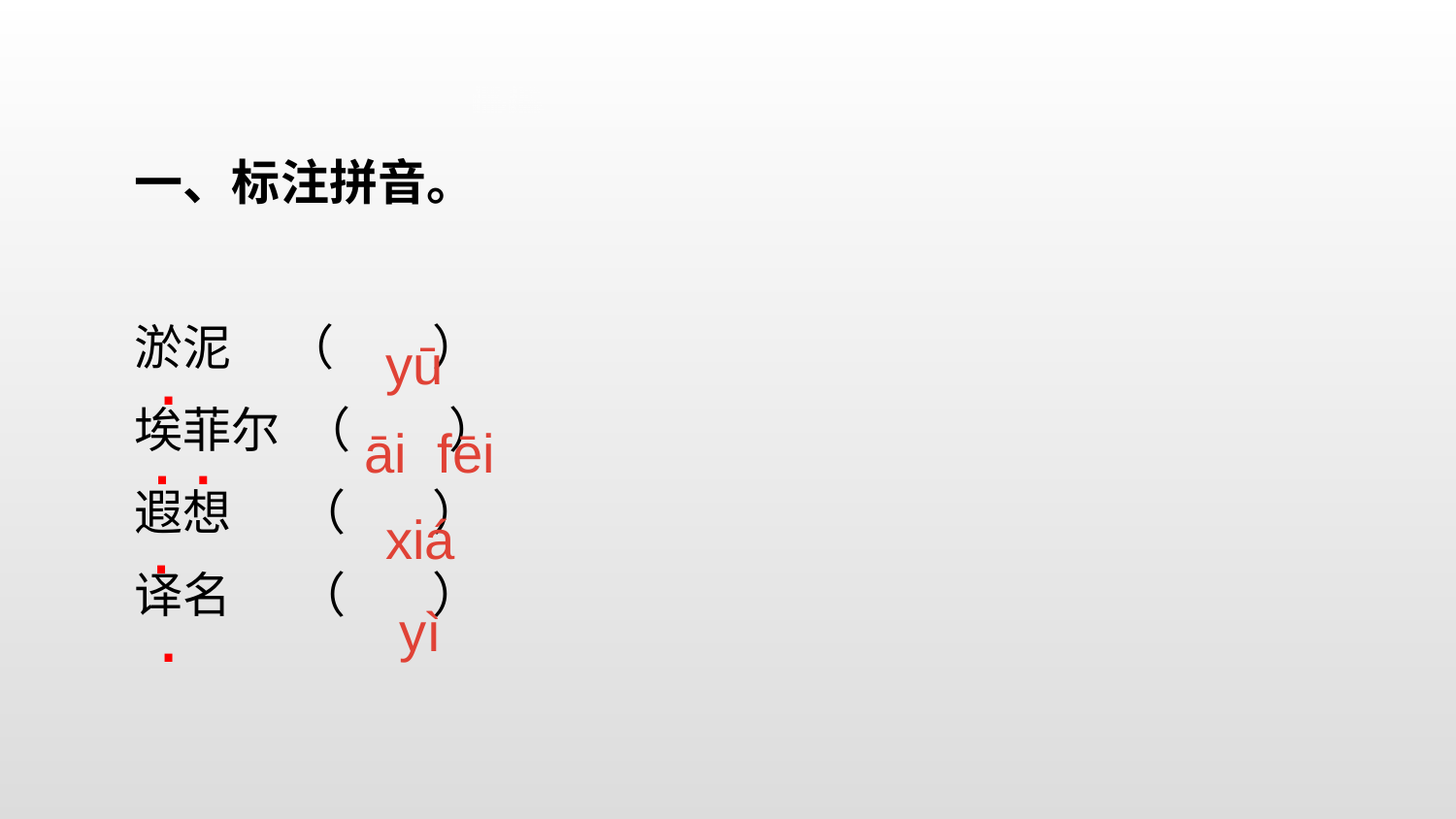

一、标注拼音。

淤泥     （         ）
埃菲尔  （         ）
遐想      （        ）
译名      （        ）
yū
.
āi  fēi
.
.
xiá
.
yì
.